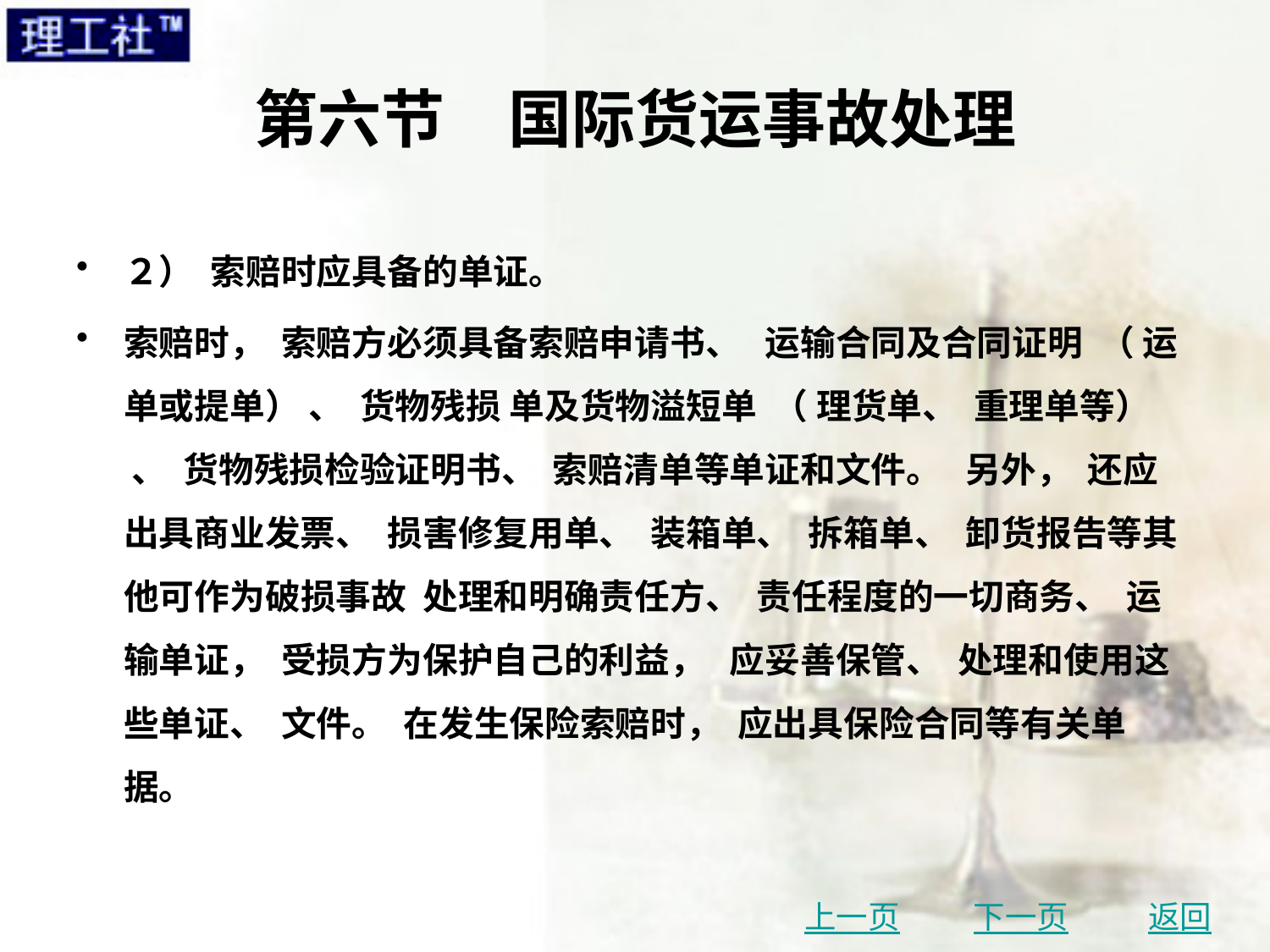

# 第六节　国际货运事故处理
２）  索赔时应具备的单证。
索赔时，  索赔方必须具备索赔申请书、   运输合同及合同证明  （ 运单或提单） 、  货物残损 单及货物溢短单  （ 理货单、  重理单等） 、  货物残损检验证明书、  索赔清单等单证和文件。   另外，  还应出具商业发票、  损害修复用单、  装箱单、  拆箱单、  卸货报告等其他可作为破损事故  处理和明确责任方、  责任程度的一切商务、  运输单证，  受损方为保护自己的利益，   应妥善保管、  处理和使用这些单证、  文件。  在发生保险索赔时，  应出具保险合同等有关单据。

上一页
下一页
返回